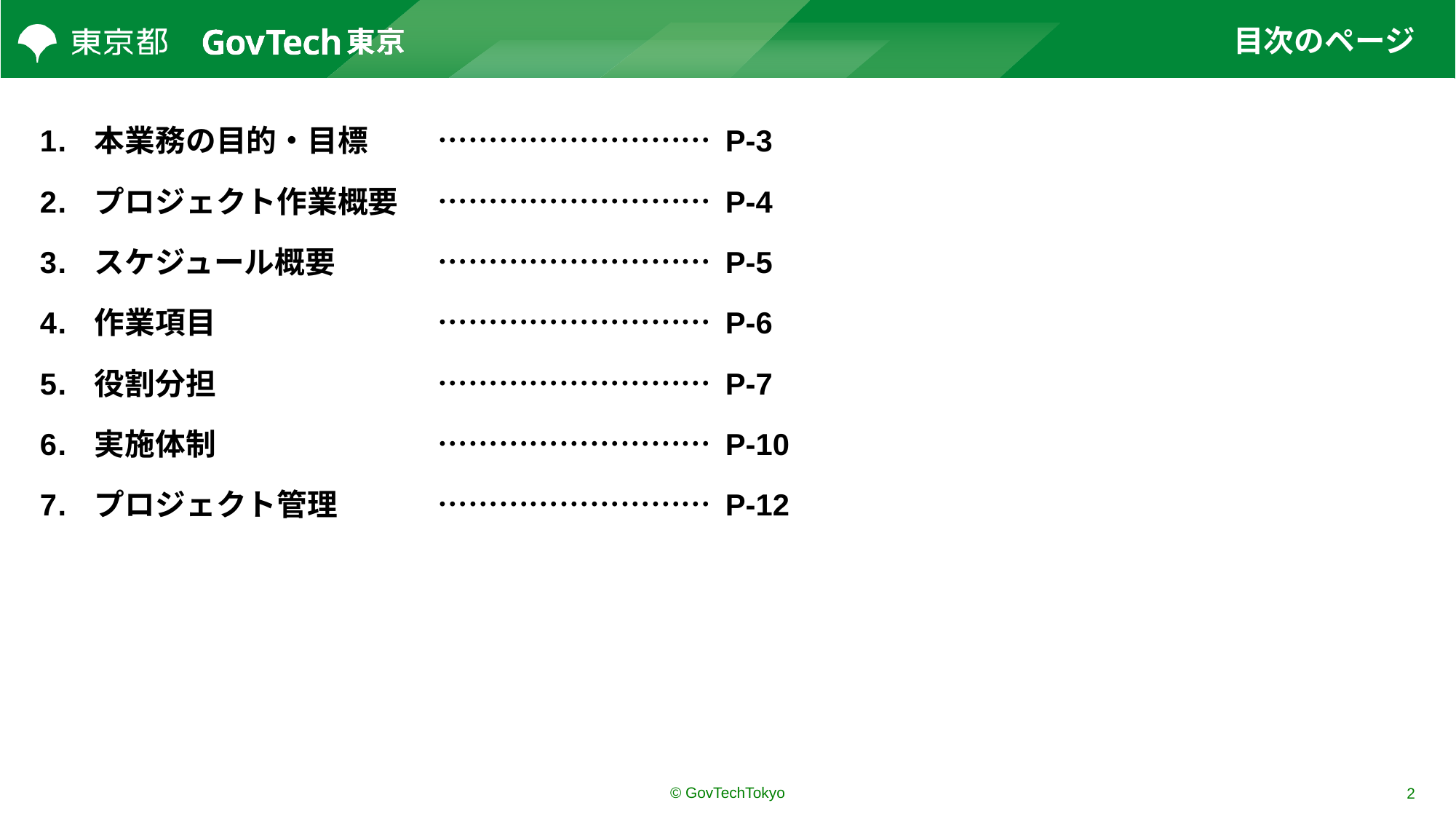

# 目次のページ
本業務の目的・目標	……………………… P-3
プロジェクト作業概要	……………………… P-4
スケジュール概要	……………………… P-5
作業項目	……………………… P-6
役割分担	……………………… P-7
実施体制	……………………… P-10
プロジェクト管理	……………………… P-12
© GovTechTokyo
2